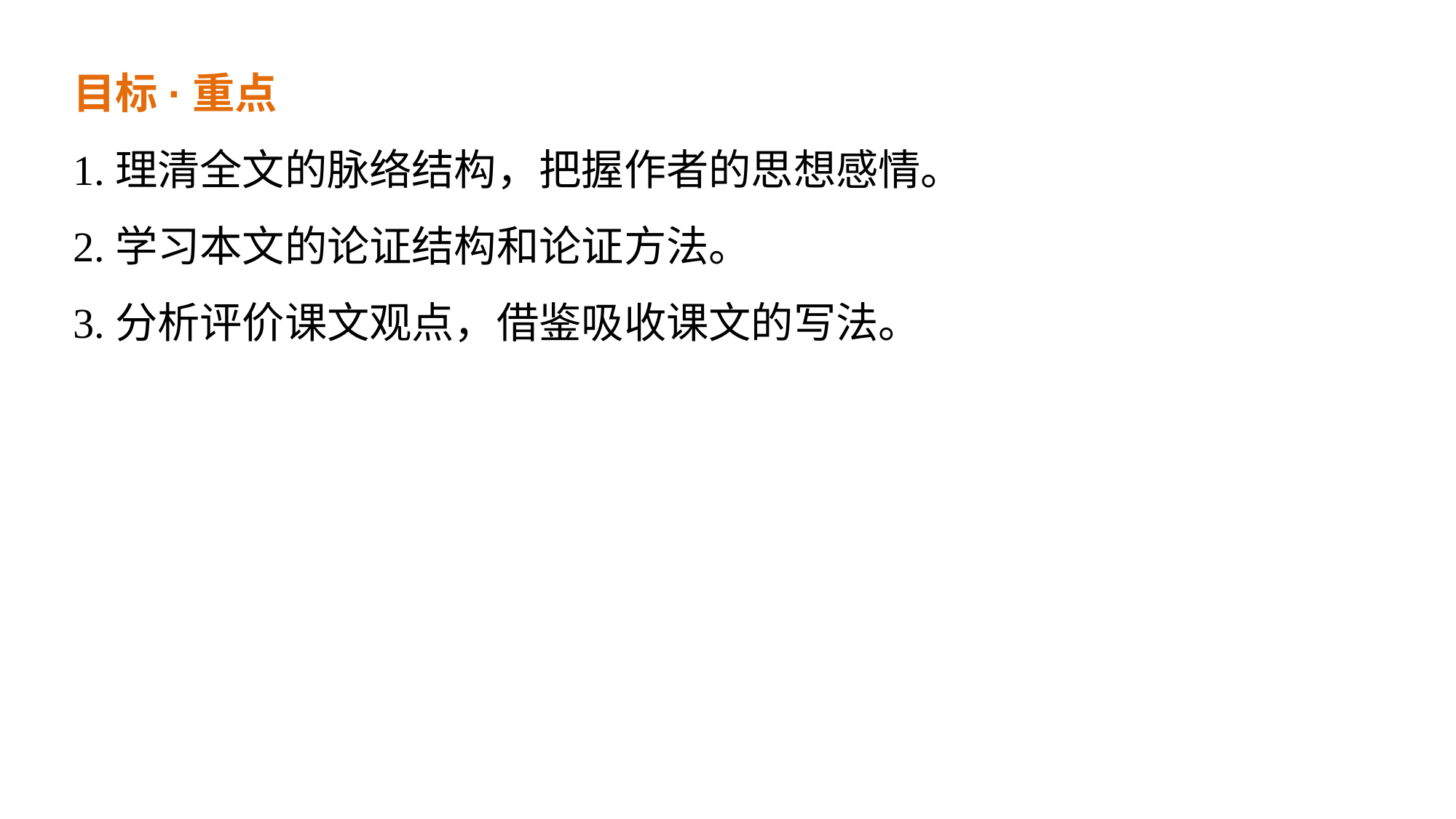

目标·重点
1.理清全文的脉络结构，把握作者的思想感情。
2.学习本文的论证结构和论证方法。
3.分析评价课文观点，借鉴吸收课文的写法。